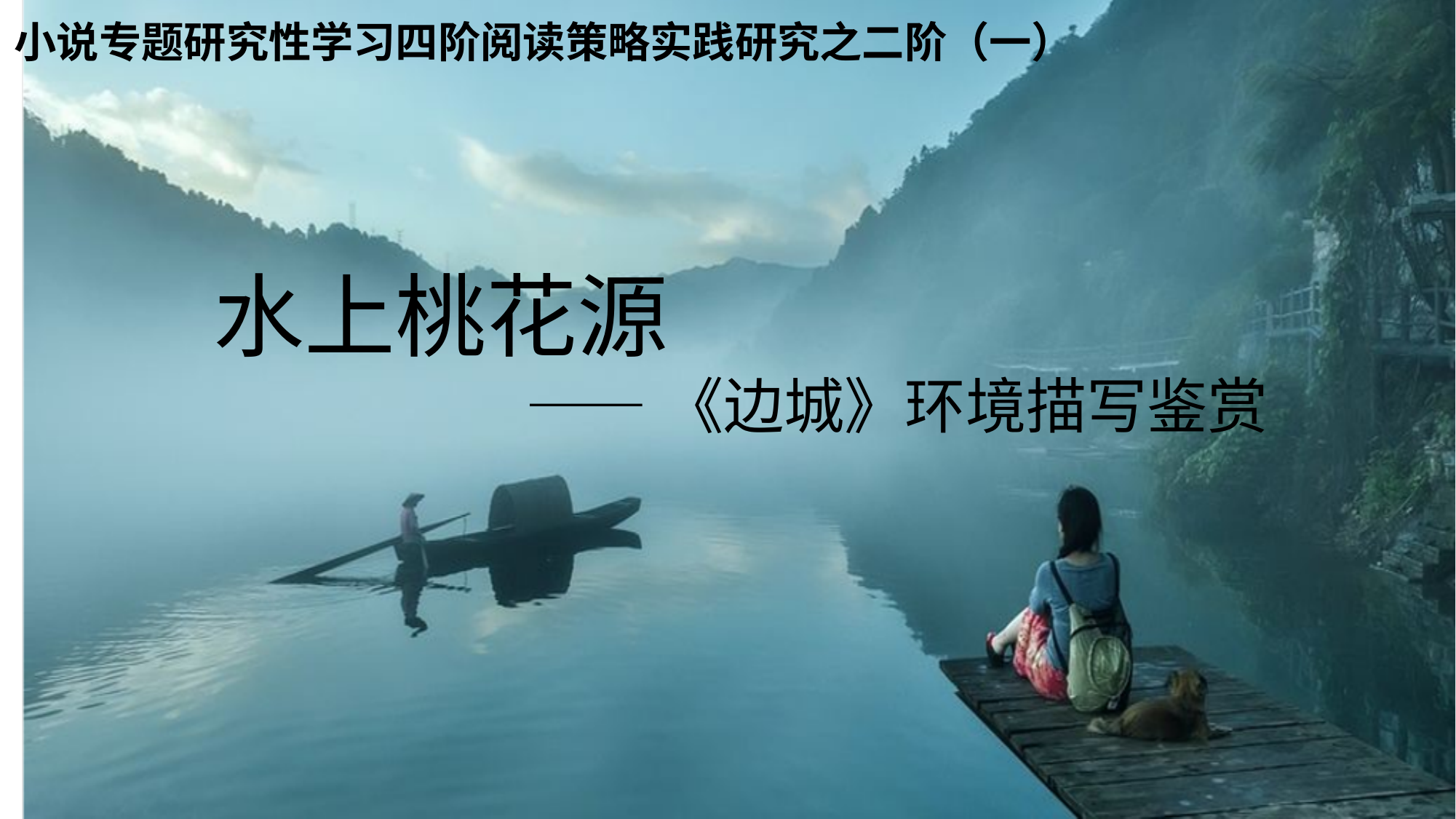

小说专题研究性学习四阶阅读策略实践研究之二阶（一）
水上桃花源
                       ——《边城》环境描写鉴赏